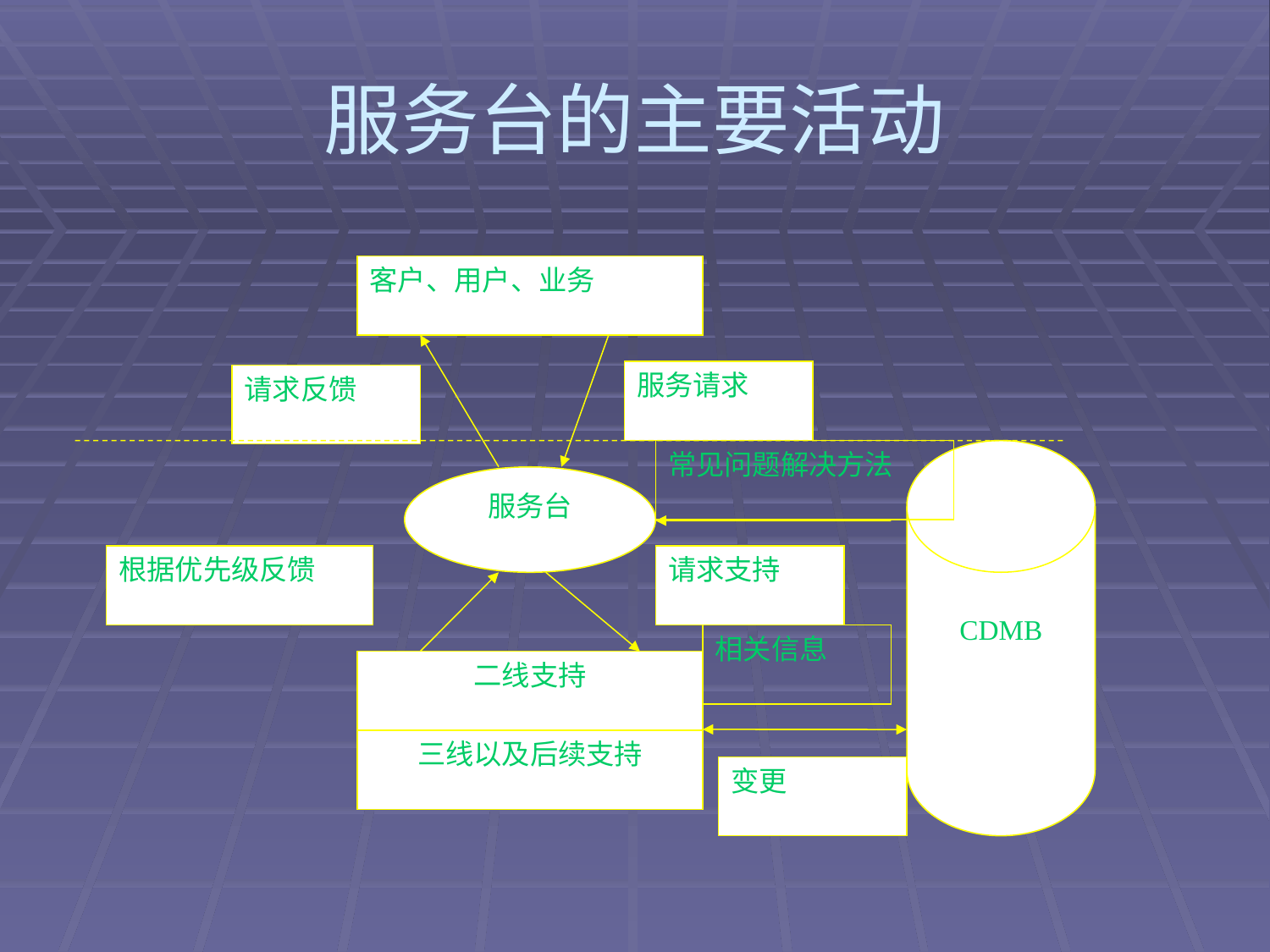

# 服务台的主要活动
客户、用户、业务

服务请求
请求反馈

常见问题解决方法

CDMB
服务台

根据优先级反馈
请求支持

相关信息
二线支持

三线以及后续支持
变更